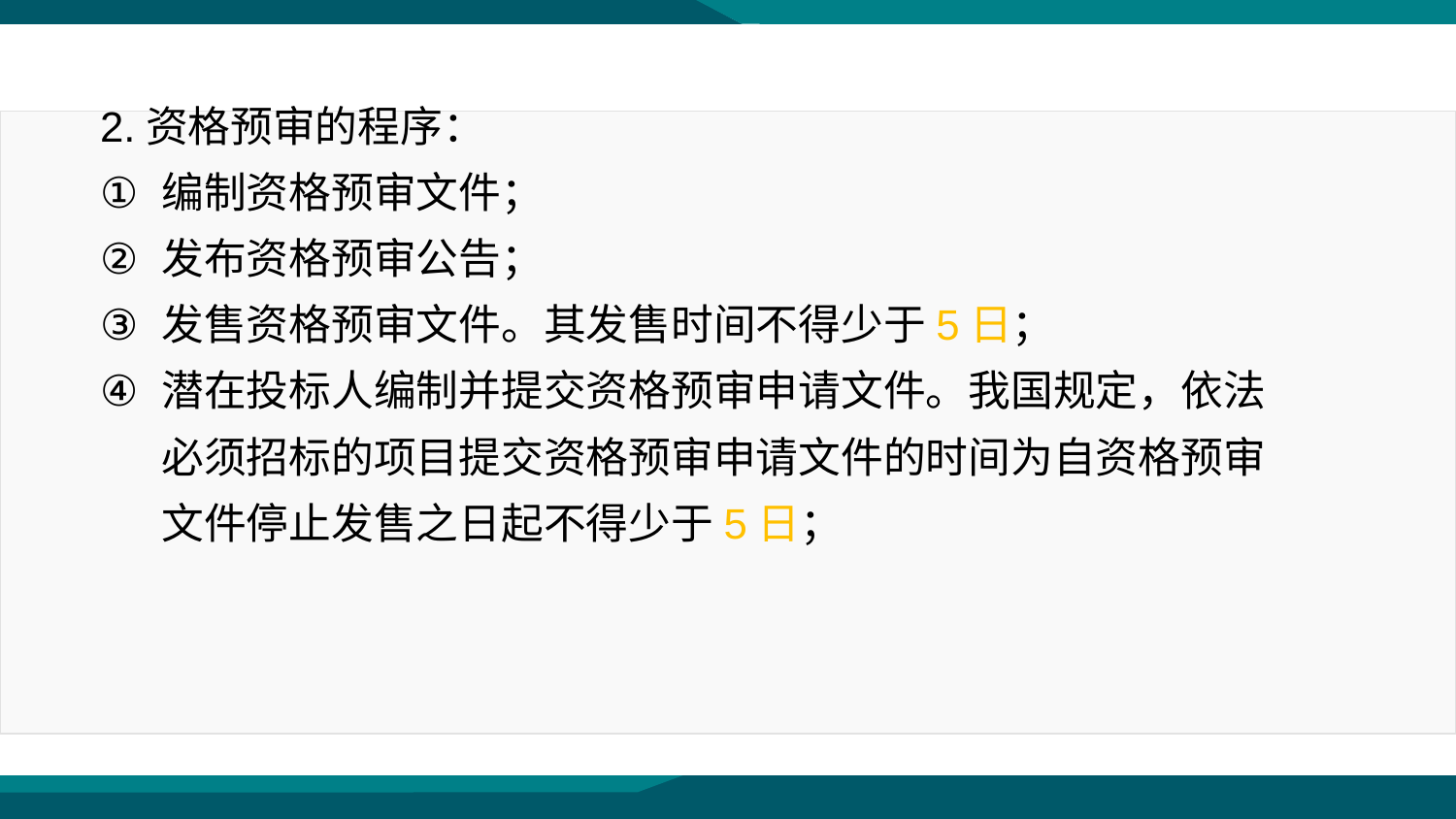

2.资格预审的程序：
编制资格预审文件；
发布资格预审公告；
发售资格预审文件。其发售时间不得少于5日；
潜在投标人编制并提交资格预审申请文件。我国规定，依法必须招标的项目提交资格预审申请文件的时间为自资格预审文件停止发售之日起不得少于5日；